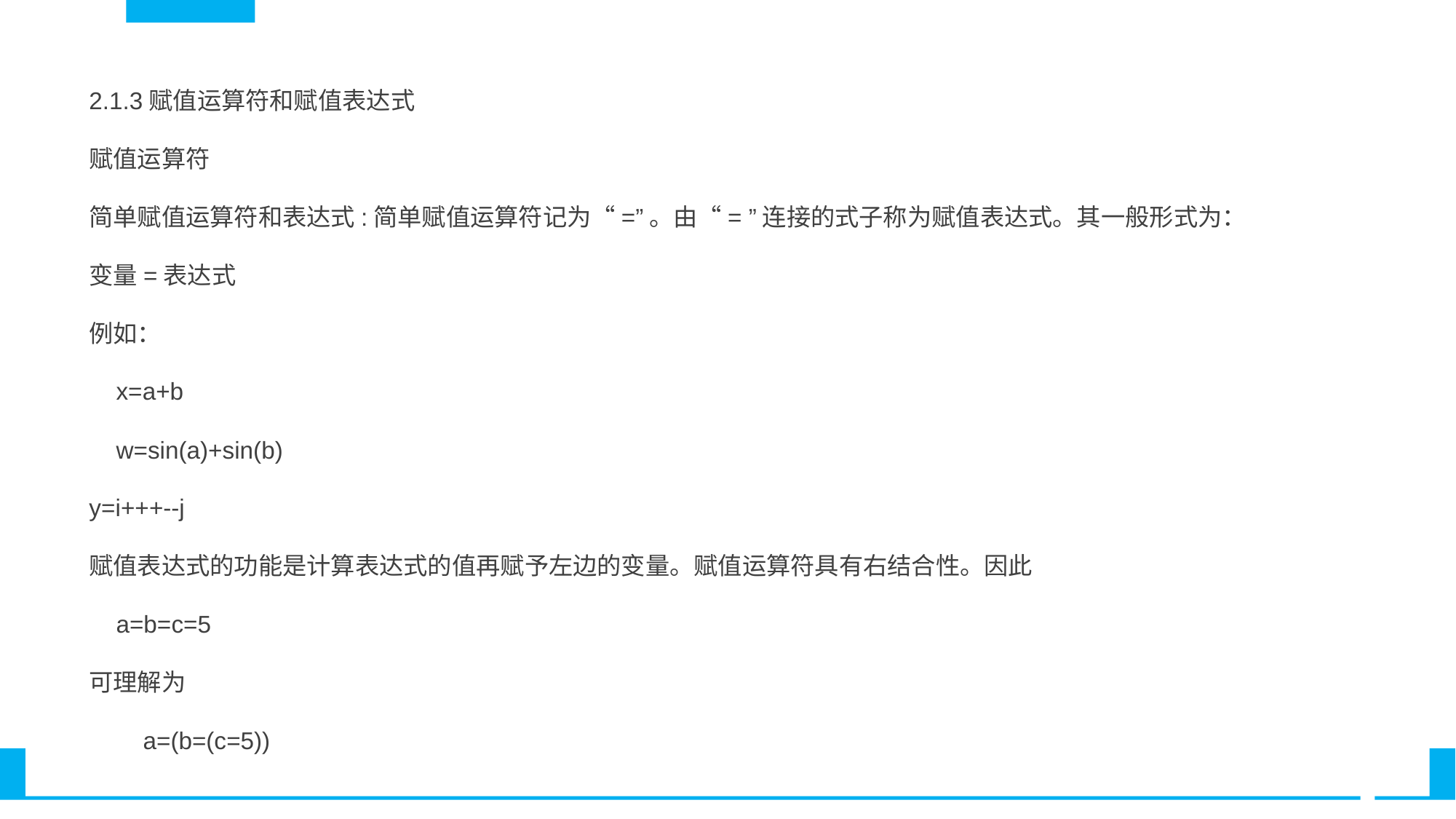

2.1.3赋值运算符和赋值表达式
赋值运算符
简单赋值运算符和表达式:简单赋值运算符记为“=”。由“= ”连接的式子称为赋值表达式。其一般形式为：
变量=表达式
例如：
    x=a+b
    w=sin(a)+sin(b)
y=i+++--j
赋值表达式的功能是计算表达式的值再赋予左边的变量。赋值运算符具有右结合性。因此
    a=b=c=5
可理解为
        a=(b=(c=5))